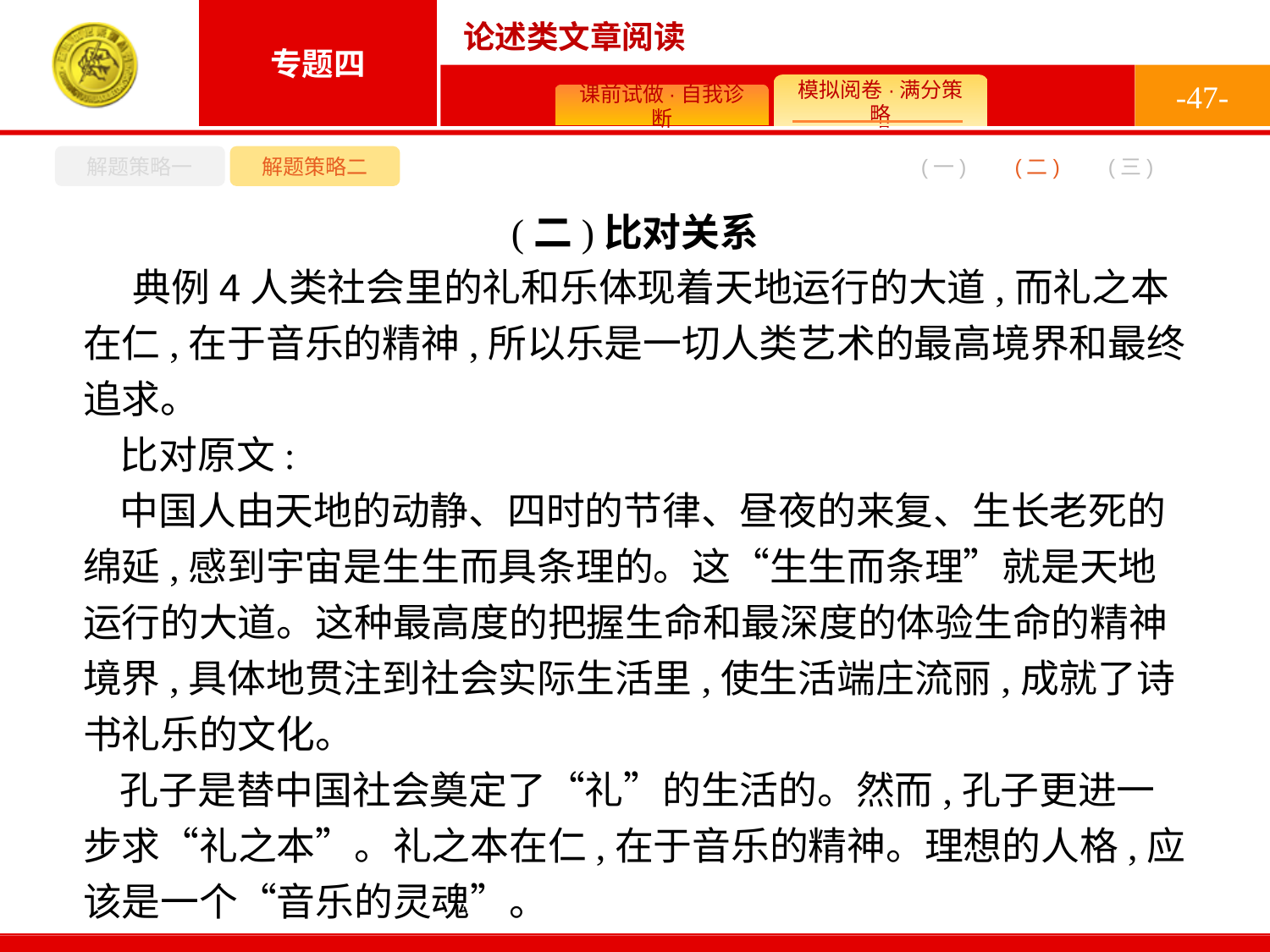

-47-
解题策略一
解题策略二
(二)
(一)
(三)
(二)比对关系
典例4人类社会里的礼和乐体现着天地运行的大道,而礼之本在仁,在于音乐的精神,所以乐是一切人类艺术的最高境界和最终追求。
比对原文:
中国人由天地的动静、四时的节律、昼夜的来复、生长老死的绵延,感到宇宙是生生而具条理的。这“生生而条理”就是天地运行的大道。这种最高度的把握生命和最深度的体验生命的精神境界,具体地贯注到社会实际生活里,使生活端庄流丽,成就了诗书礼乐的文化。
孔子是替中国社会奠定了“礼”的生活的。然而,孔子更进一步求“礼之本”。礼之本在仁,在于音乐的精神。理想的人格,应该是一个“音乐的灵魂”。